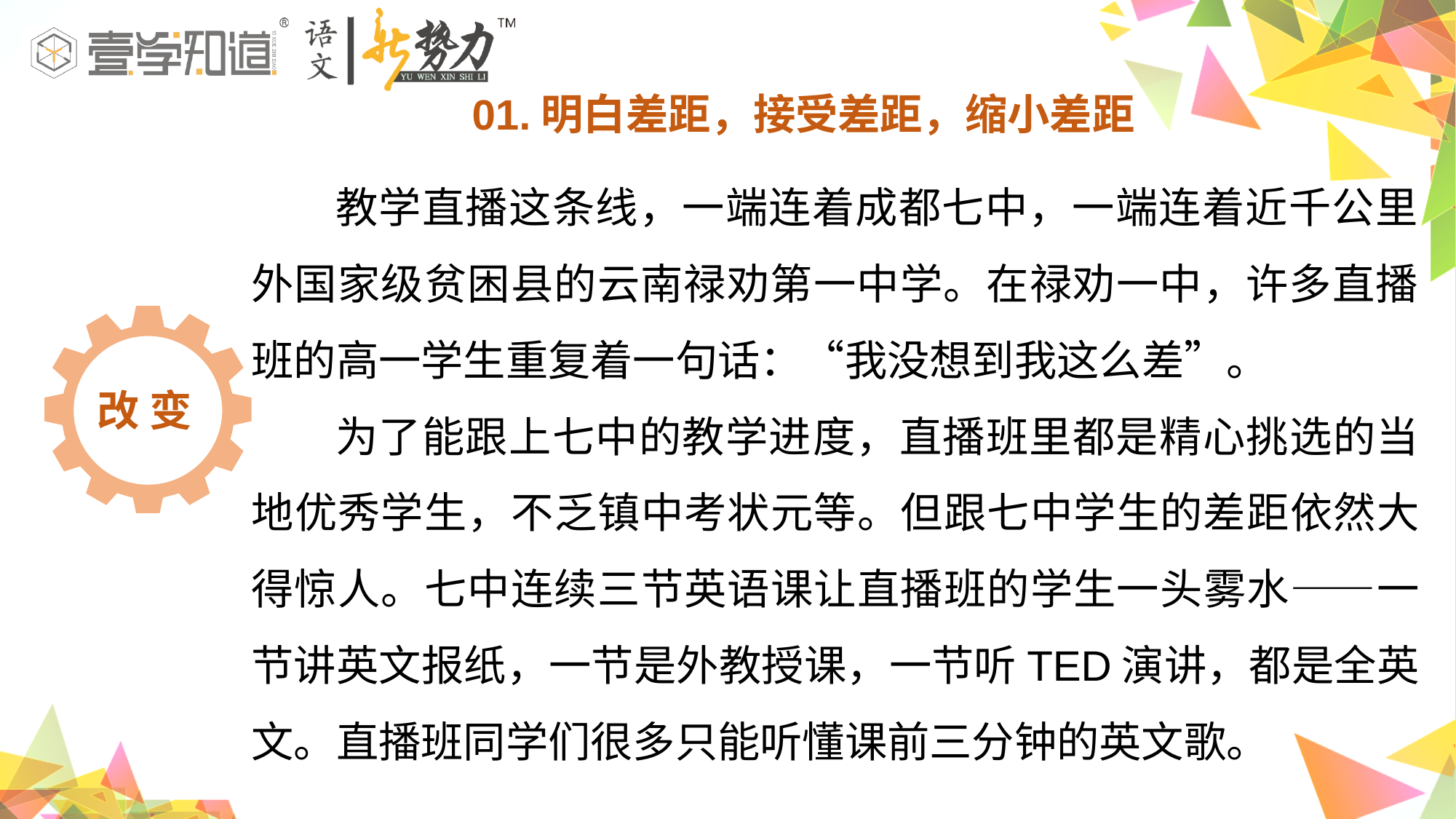

01.明白差距，接受差距，缩小差距
       教学直播这条线，一端连着成都七中，一端连着近千公里外国家级贫困县的云南禄劝第一中学。在禄劝一中，许多直播班的高一学生重复着一句话：“我没想到我这么差”。
       为了能跟上七中的教学进度，直播班里都是精心挑选的当地优秀学生，不乏镇中考状元等。但跟七中学生的差距依然大得惊人。七中连续三节英语课让直播班的学生一头雾水——一节讲英文报纸，一节是外教授课，一节听TED演讲，都是全英文。直播班同学们很多只能听懂课前三分钟的英文歌。

改 变